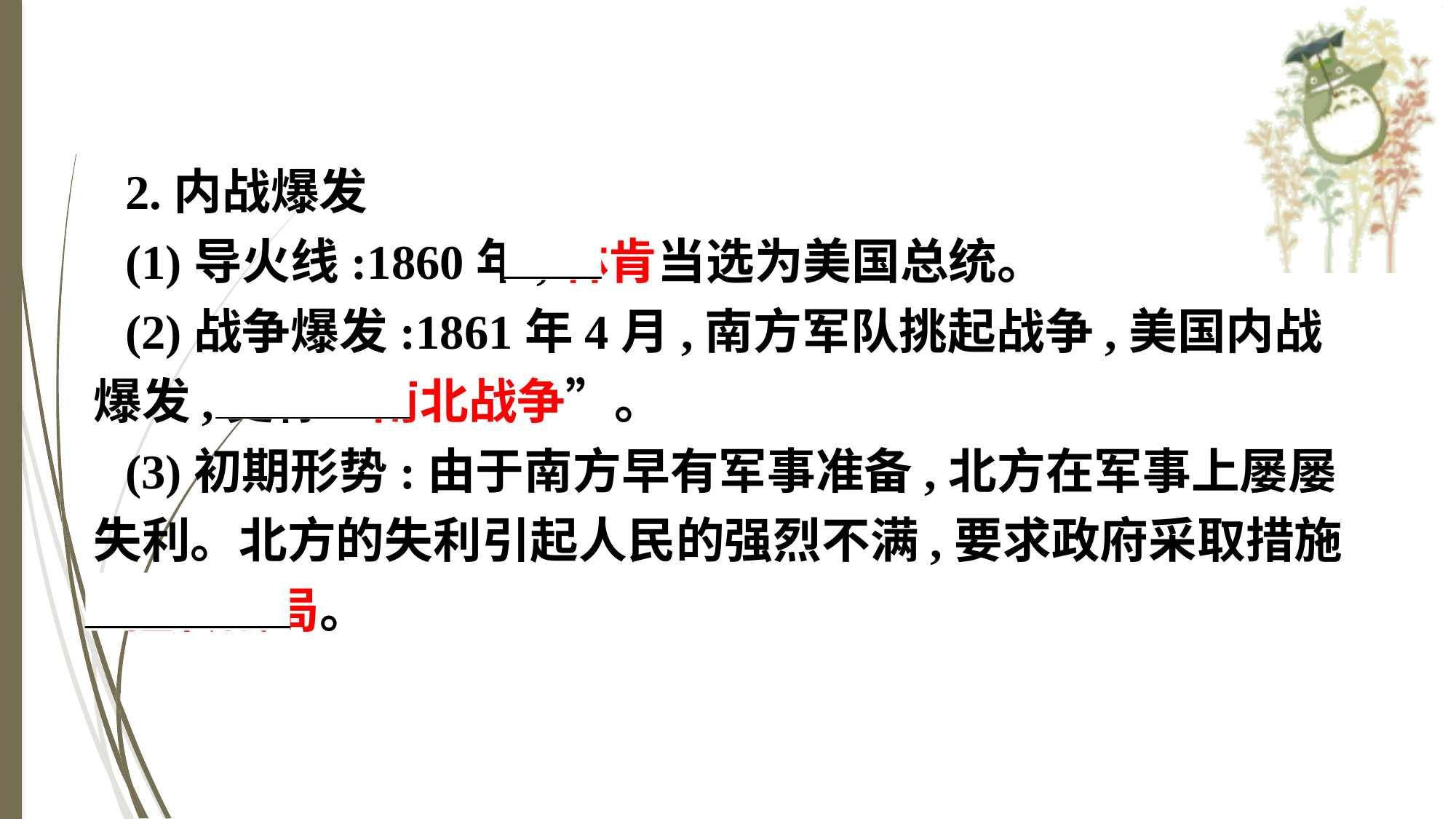

2.内战爆发
(1)导火线:1860年,林肯当选为美国总统。
(2)战争爆发:1861年4月,南方军队挑起战争,美国内战爆发,史称“南北战争”。
(3)初期形势:由于南方早有军事准备,北方在军事上屡屡失利。北方的失利引起人民的强烈不满,要求政府采取措施
扭转战局。